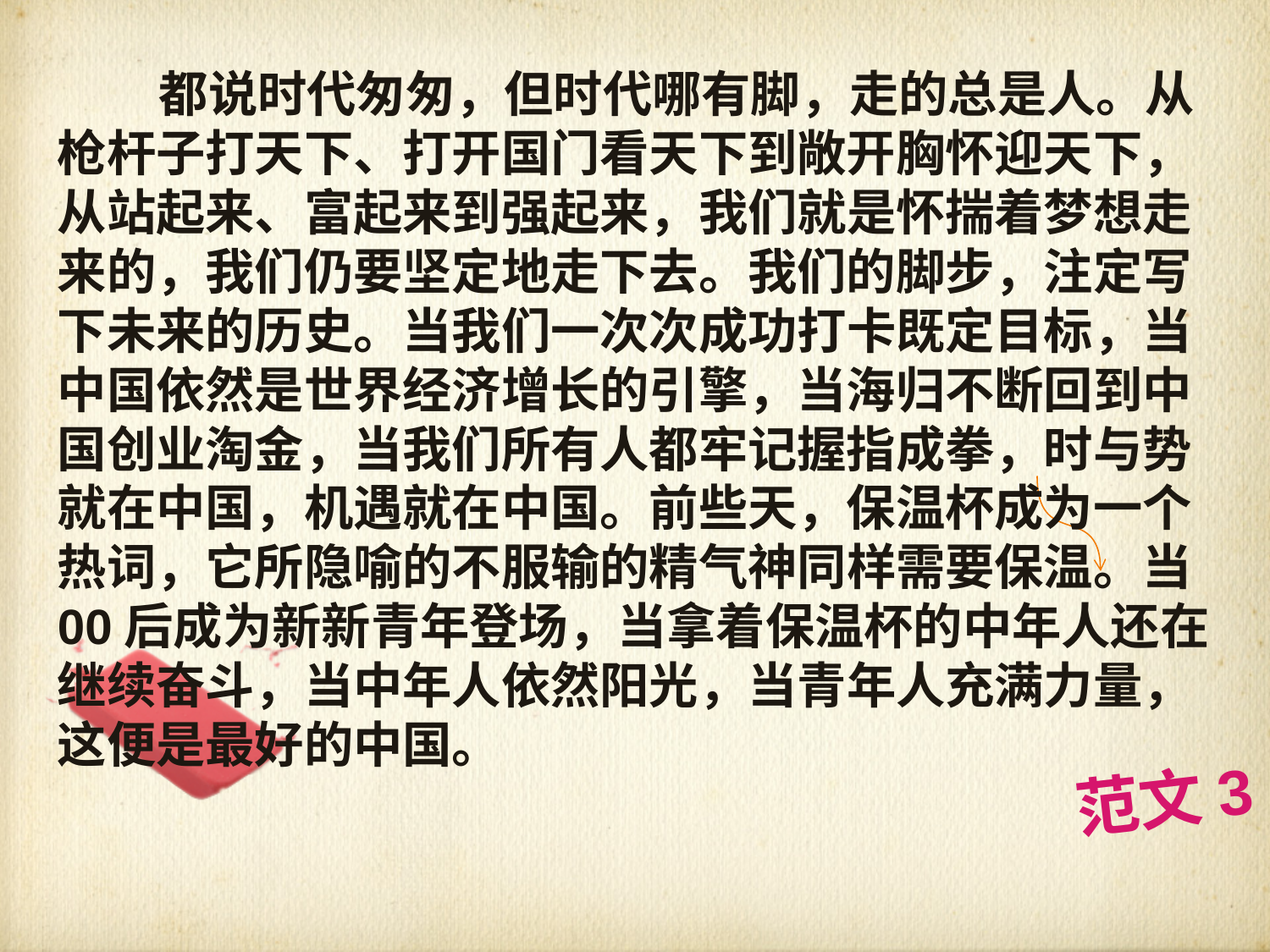

都说时代匆匆，但时代哪有脚，走的总是人。从枪杆子打天下、打开国门看天下到敞开胸怀迎天下，从站起来、富起来到强起来，我们就是怀揣着梦想走来的，我们仍要坚定地走下去。我们的脚步，注定写下未来的历史。当我们一次次成功打卡既定目标，当中国依然是世界经济增长的引擎，当海归不断回到中国创业淘金，当我们所有人都牢记握指成拳，时与势就在中国，机遇就在中国。前些天，保温杯成为一个热词，它所隐喻的不服输的精气神同样需要保温。当00后成为新新青年登场，当拿着保温杯的中年人还在继续奋斗，当中年人依然阳光，当青年人充满力量，这便是最好的中国。

范文3